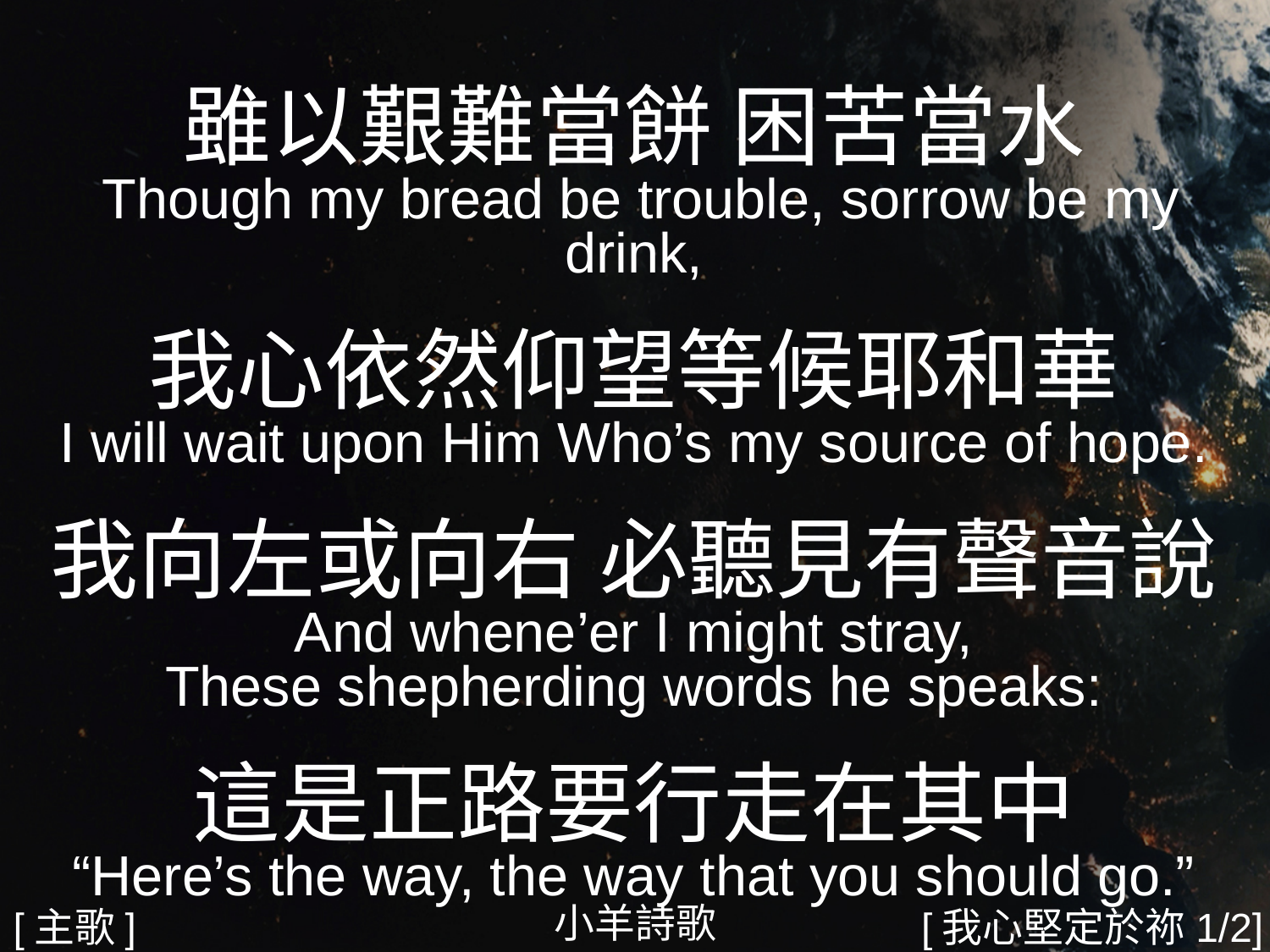

雖以艱難當餅 困苦當水
 Though my bread be trouble, sorrow be my drink,

我心依然仰望等候耶和華
 I will wait upon Him Who’s my source of hope.

我向左或向右 必聽見有聲音說
And whene’er I might stray,
These shepherding words he speaks:

這是正路要行走在其中
“Here’s the way, the way that you should go.”

#

小羊詩歌
[主歌]
[我心堅定於祢1/2]